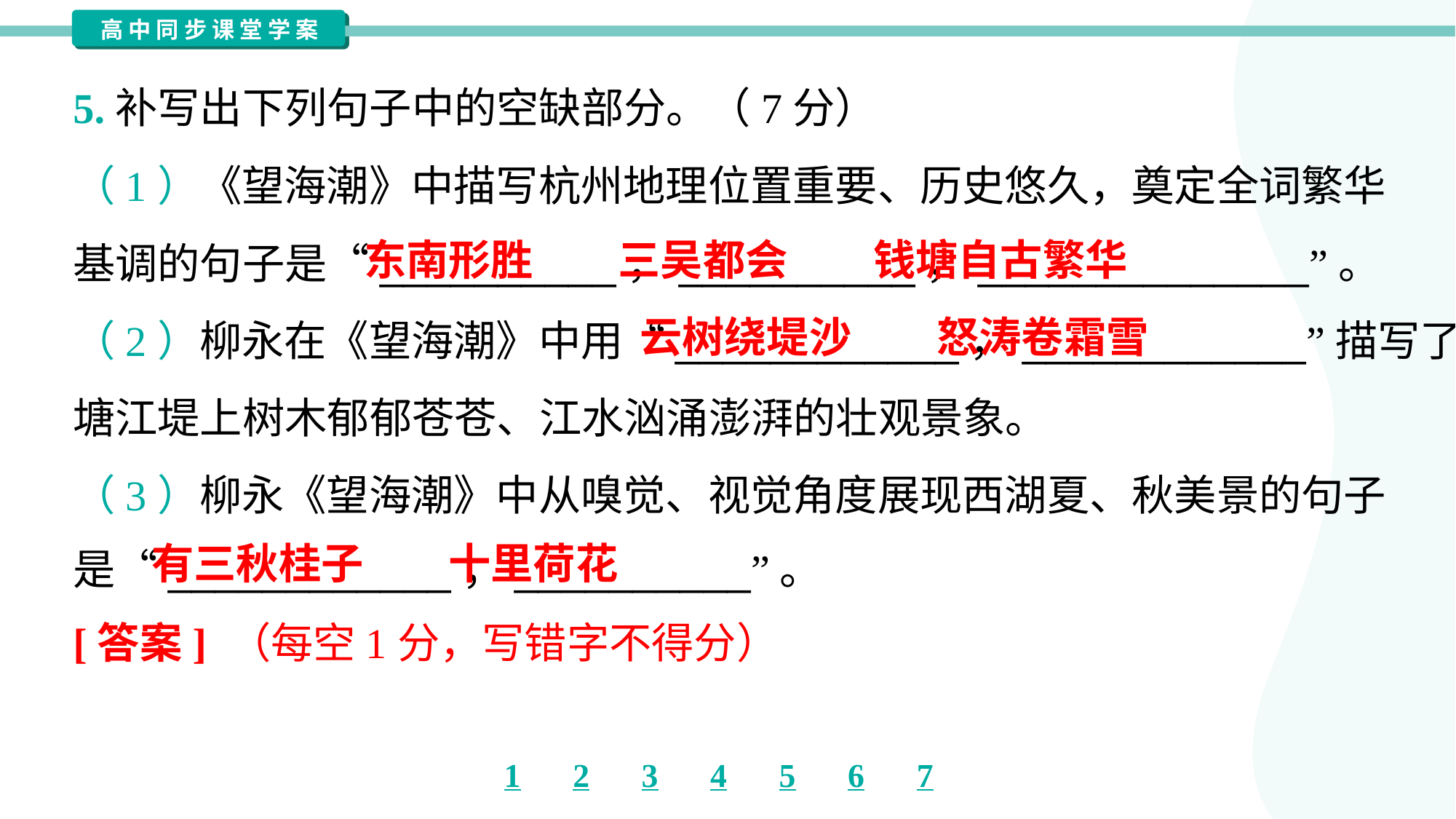

5.补写出下列句子中的空缺部分。（7分）
（1）《望海潮》中描写杭州地理位置重要、历史悠久，奠定全词繁华
基调的句子是“__________，__________，______________”。
（2）柳永在《望海潮》中用“____________，____________”描写了钱
塘江堤上树木郁郁苍苍、江水汹涌澎湃的壮观景象。
（3）柳永《望海潮》中从嗅觉、视觉角度展现西湖夏、秋美景的句子
是“____________，__________”。
东南形胜
三吴都会
钱塘自古繁华
云树绕堤沙
怒涛卷霜雪
有三秋桂子
十里荷花
[答案] （每空1分，写错字不得分）